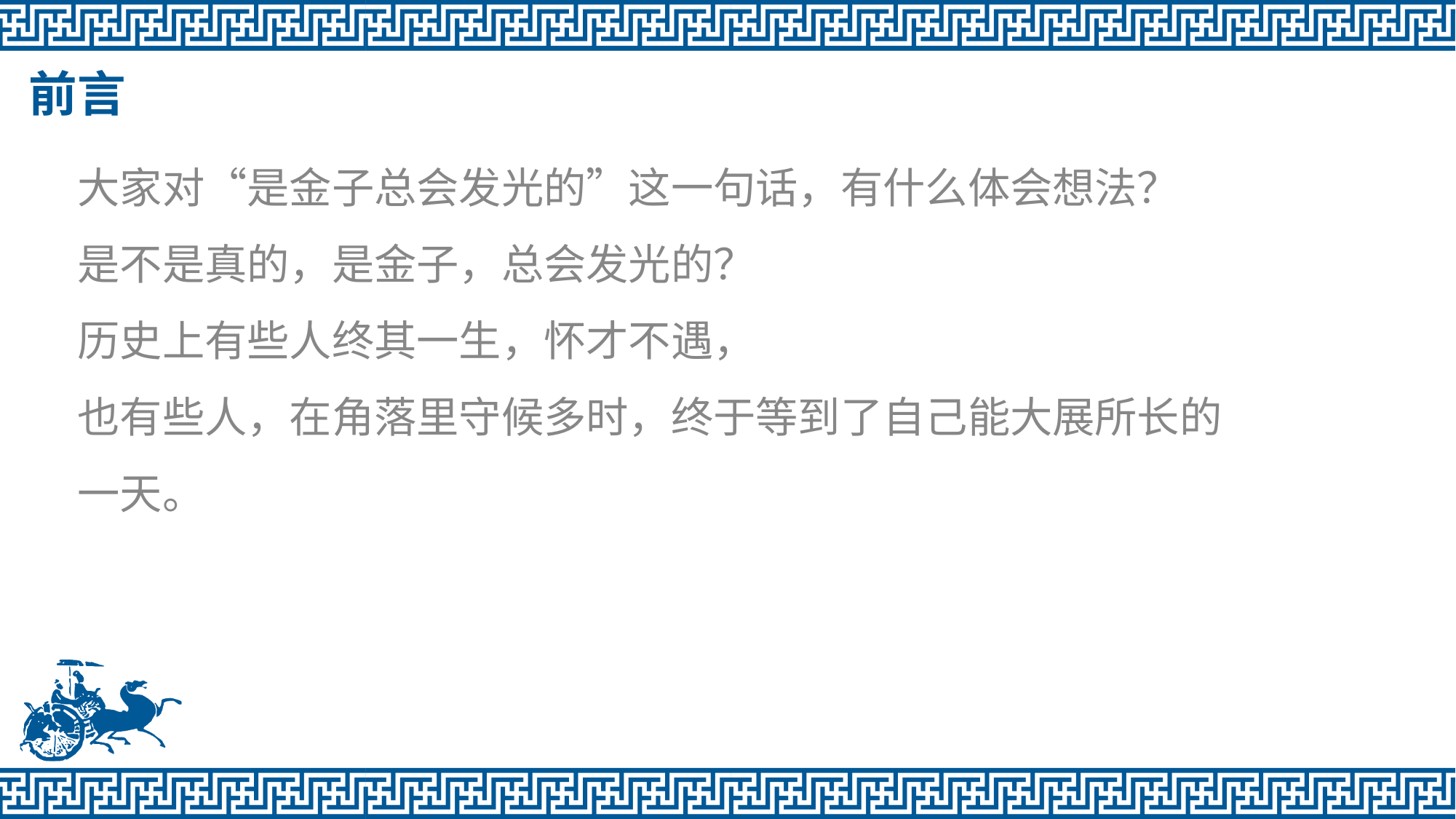

前言
大家对“是金子总会发光的”这一句话，有什么体会想法？
是不是真的，是金子，总会发光的？
历史上有些人终其一生，怀才不遇，
也有些人，在角落里守候多时，终于等到了自己能大展所长的一天。